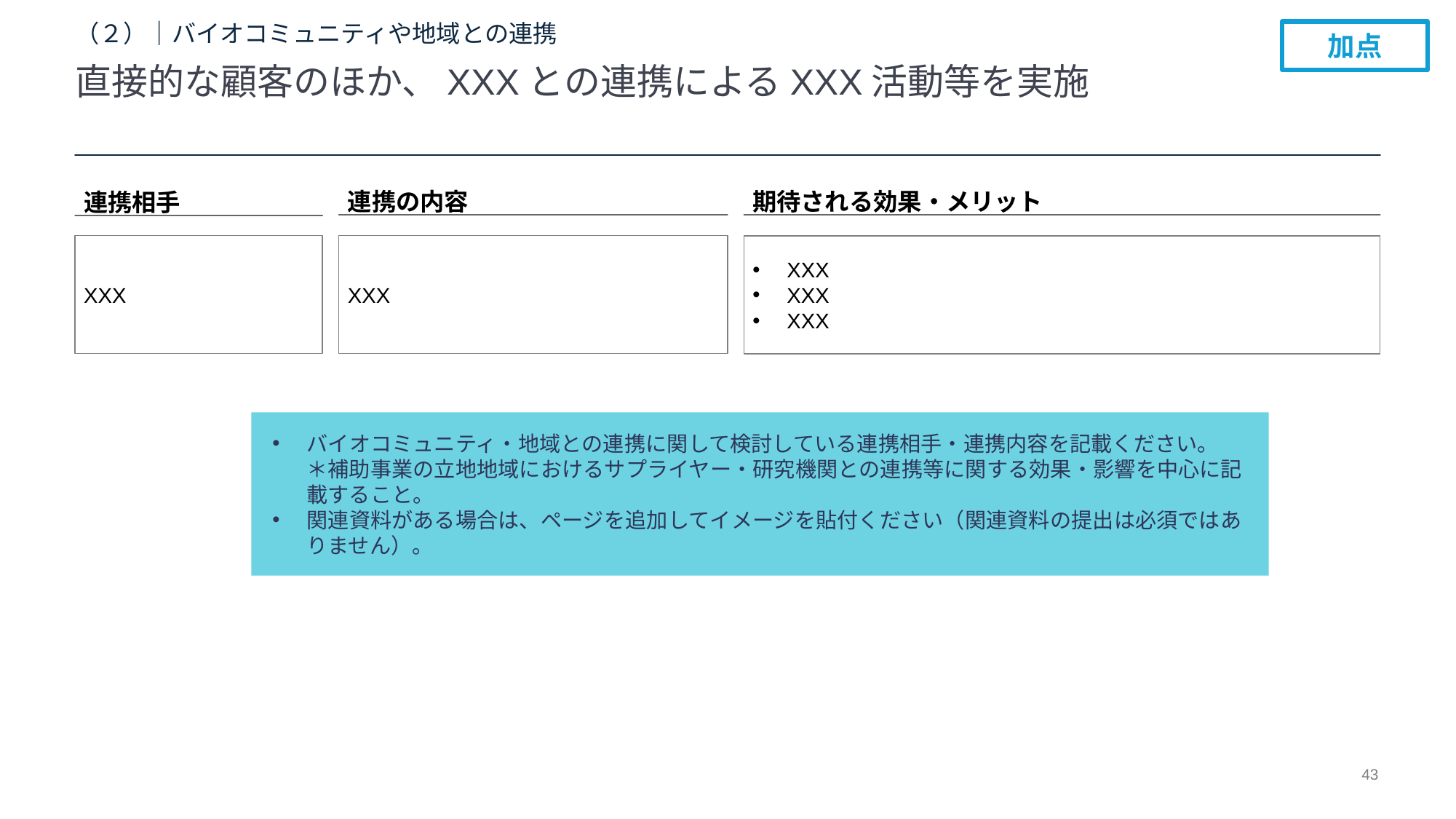

# （２）｜バイオコミュニティや地域との連携
加点
直接的な顧客のほか、XXXとの連携によるXXX活動等を実施
連携の内容
期待される効果・メリット
連携相手
XXX
XXX
XXX
XXX
XXX
バイオコミュニティ・地域との連携に関して検討している連携相手・連携内容を記載ください。
＊補助事業の立地地域におけるサプライヤー・研究機関との連携等に関する効果・影響を中心に記載すること。
関連資料がある場合は、ページを追加してイメージを貼付ください（関連資料の提出は必須ではありません）。